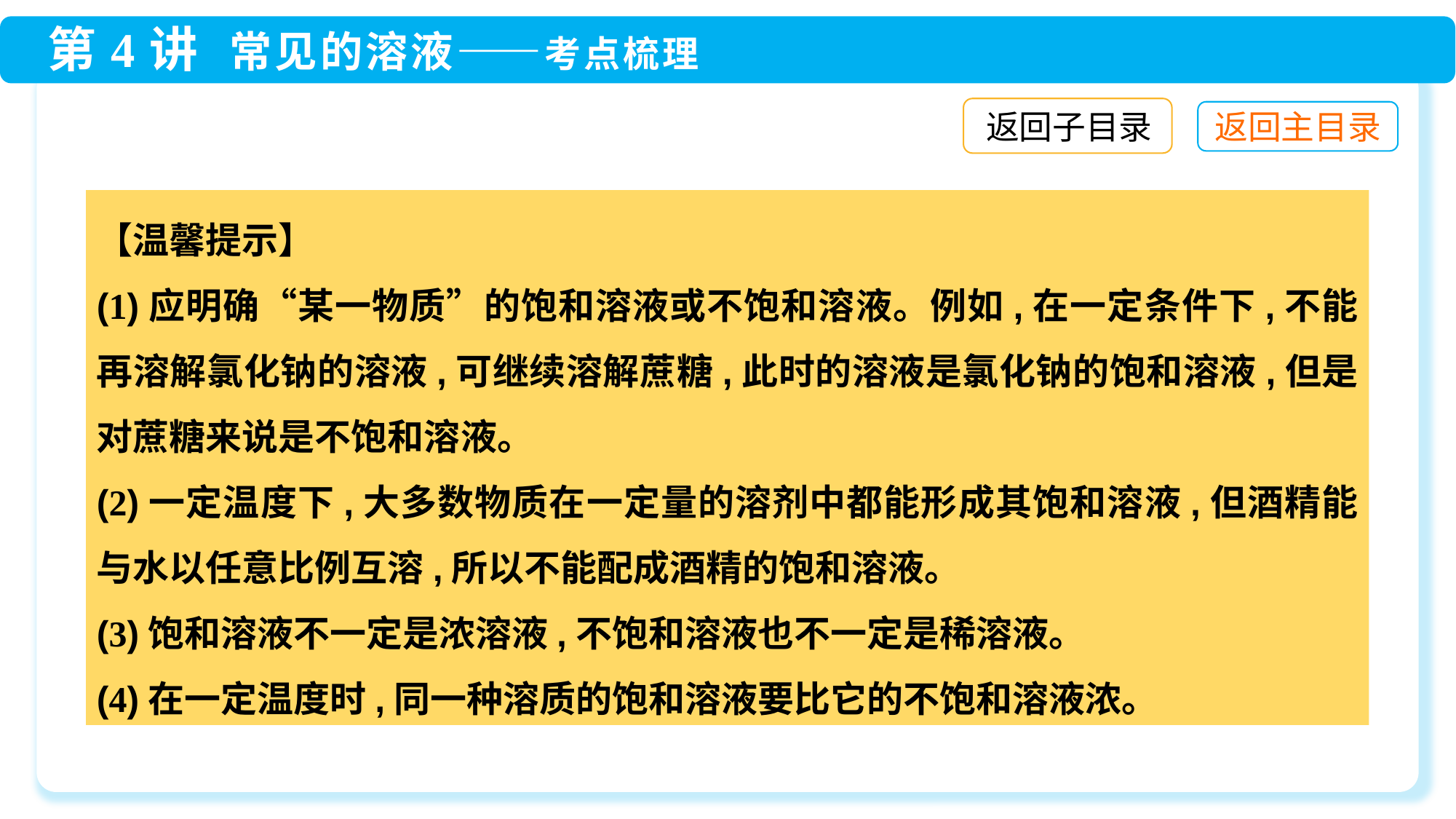

返回子目录
【温馨提示】
(1)应明确“某一物质”的饱和溶液或不饱和溶液。例如,在一定条件下,不能再溶解氯化钠的溶液,可继续溶解蔗糖,此时的溶液是氯化钠的饱和溶液,但是对蔗糖来说是不饱和溶液。
(2)一定温度下,大多数物质在一定量的溶剂中都能形成其饱和溶液,但酒精能与水以任意比例互溶,所以不能配成酒精的饱和溶液。
(3)饱和溶液不一定是浓溶液,不饱和溶液也不一定是稀溶液。
(4)在一定温度时,同一种溶质的饱和溶液要比它的不饱和溶液浓。